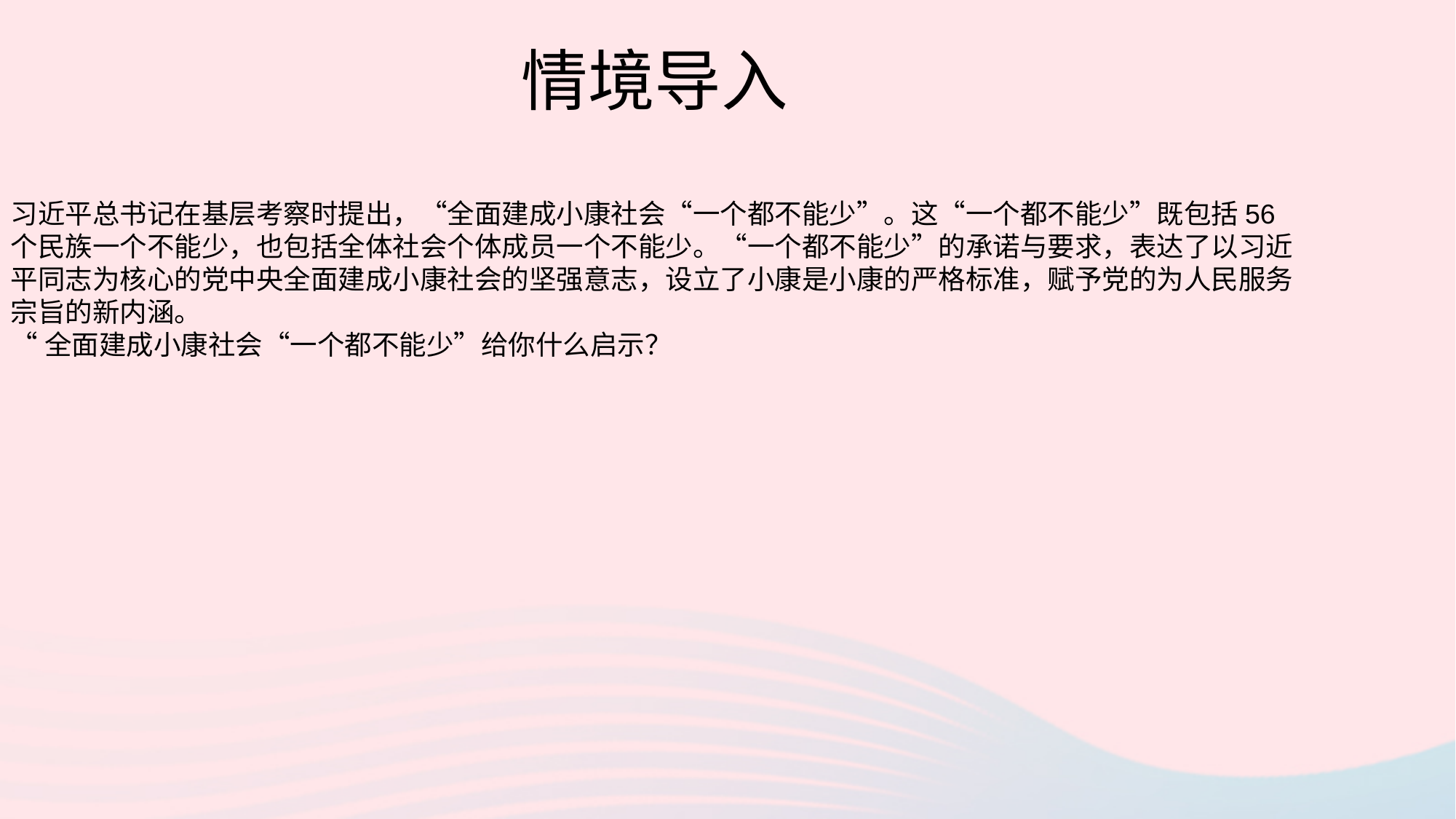

情境导入
习近平总书记在基层考察时提出，“全面建成小康社会“一个都不能少”。这“一个都不能少”既包括56个民族一个不能少，也包括全体社会个体成员一个不能少。“一个都不能少”的承诺与要求，表达了以习近平同志为核心的党中央全面建成小康社会的坚强意志，设立了小康是小康的严格标准，赋予党的为人民服务宗旨的新内涵。
“全面建成小康社会“一个都不能少”给你什么启示？